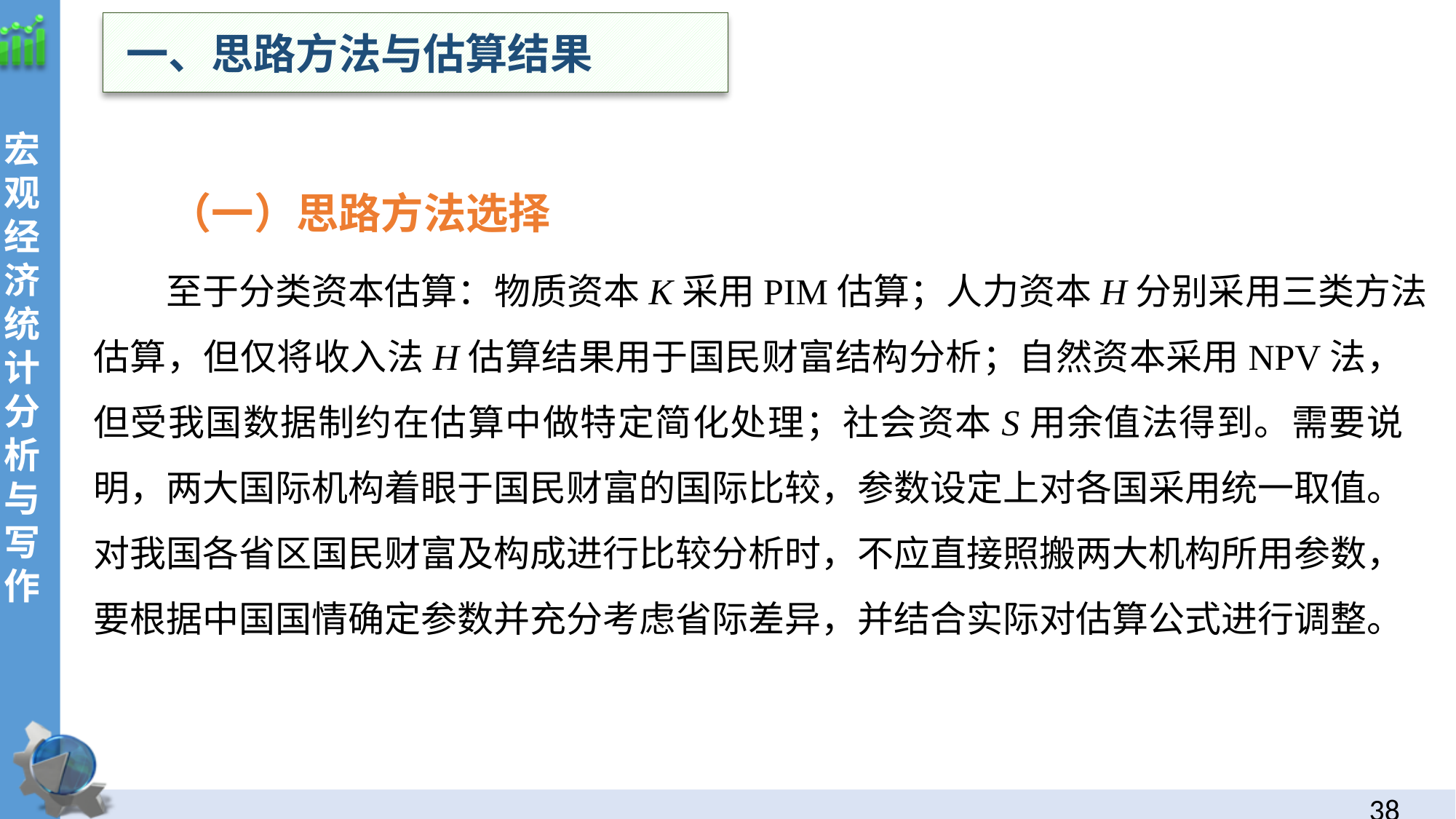

一、思路方法与估算结果

         （一）思路方法选择
至于分类资本估算：物质资本K采用PIM估算；人力资本H分别采用三类方法估算，但仅将收入法H估算结果用于国民财富结构分析；自然资本采用NPV法，但受我国数据制约在估算中做特定简化处理；社会资本S用余值法得到。需要说明，两大国际机构着眼于国民财富的国际比较，参数设定上对各国采用统一取值。对我国各省区国民财富及构成进行比较分析时，不应直接照搬两大机构所用参数，要根据中国国情确定参数并充分考虑省际差异，并结合实际对估算公式进行调整。

38